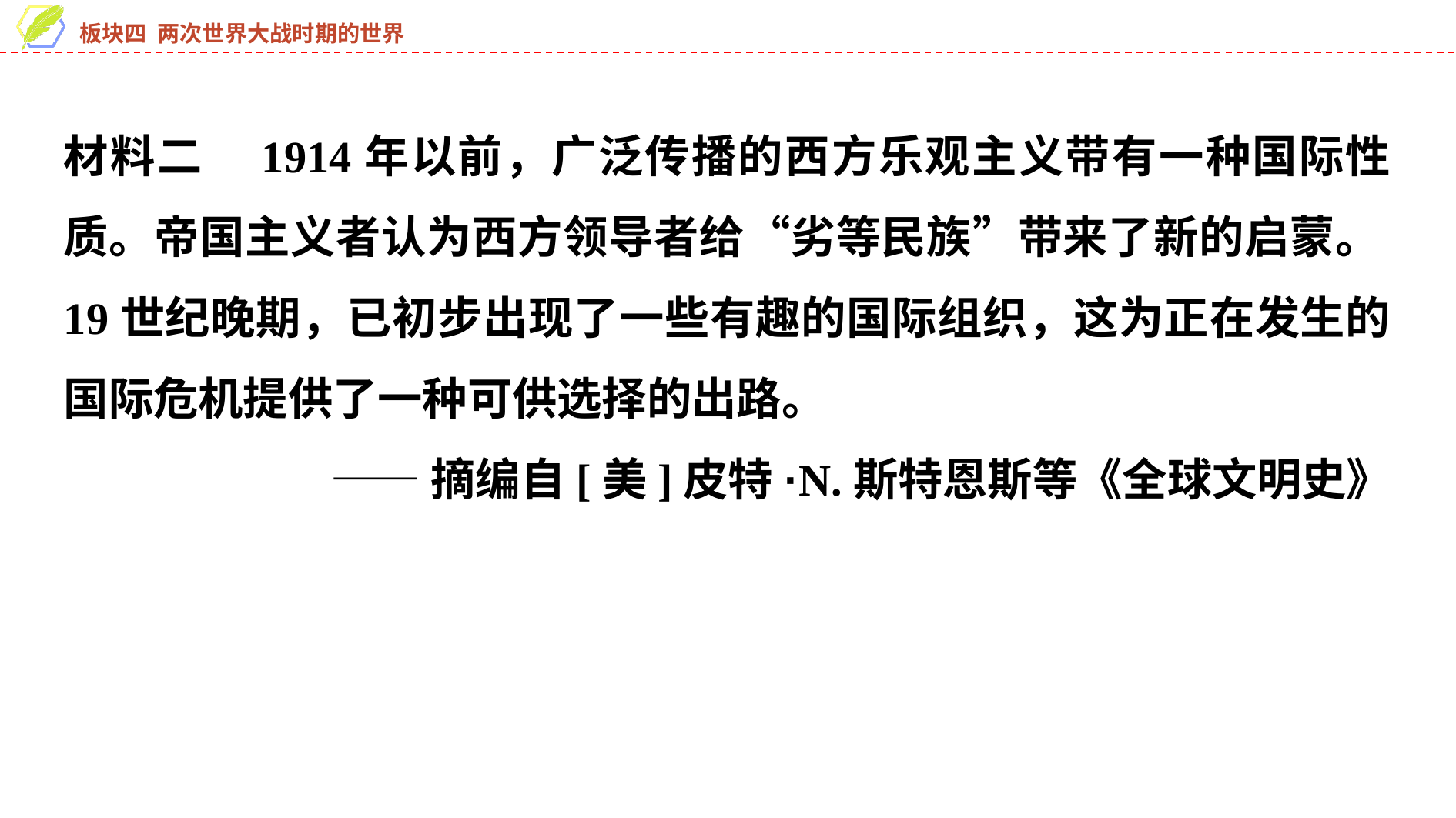

材料二　1914年以前，广泛传播的西方乐观主义带有一种国际性质。帝国主义者认为西方领导者给“劣等民族”带来了新的启蒙。19世纪晚期，已初步出现了一些有趣的国际组织，这为正在发生的国际危机提供了一种可供选择的出路。
——摘编自[美]皮特·N.斯特恩斯等《全球文明史》